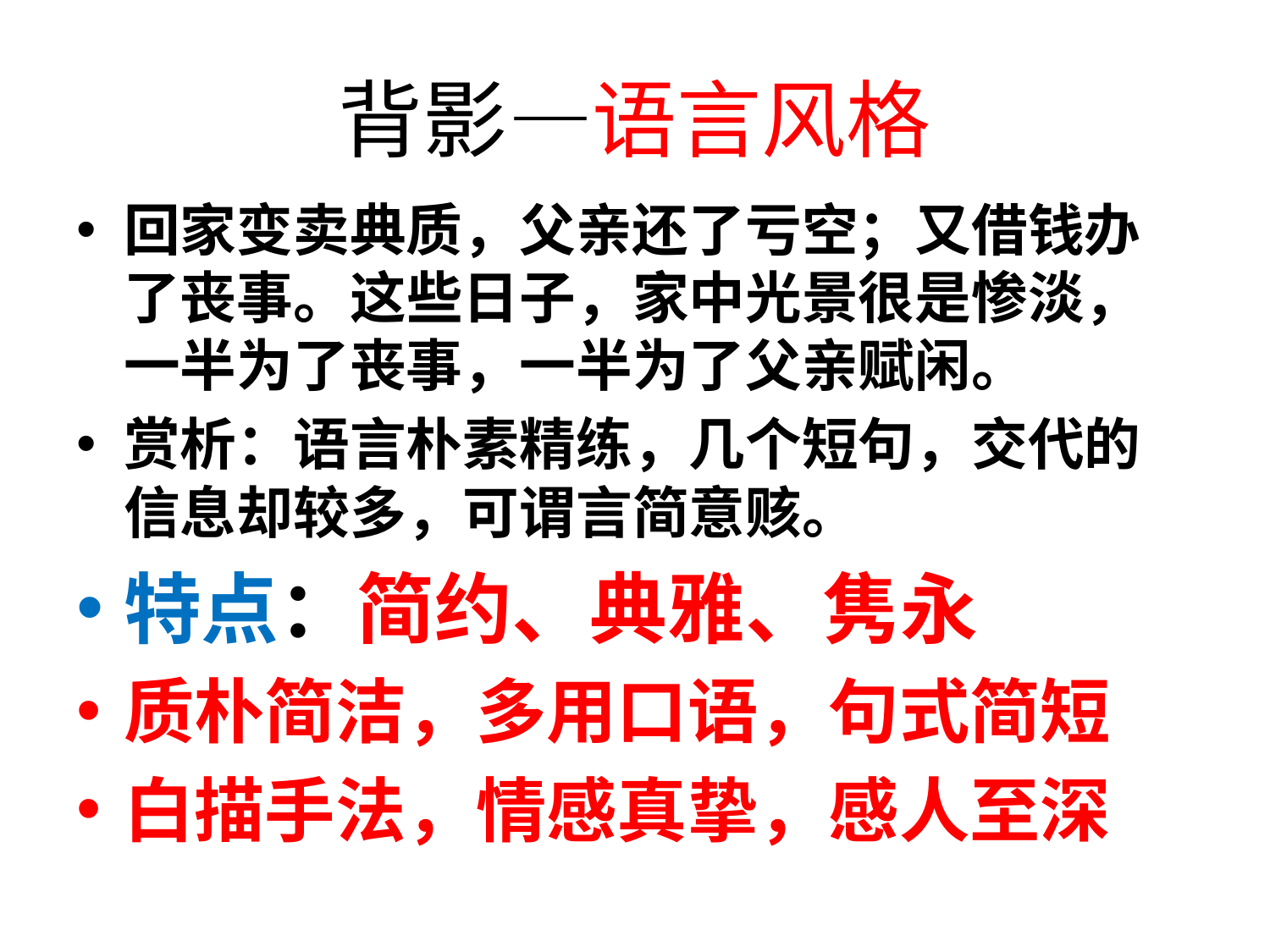

# 背影—语言风格
回家变卖典质，父亲还了亏空；又借钱办了丧事。这些日子，家中光景很是惨淡，一半为了丧事，一半为了父亲赋闲。
赏析：语言朴素精练，几个短句，交代的信息却较多，可谓言简意赅。
特点：简约、典雅、隽永
质朴简洁，多用口语，句式简短
白描手法，情感真挚，感人至深